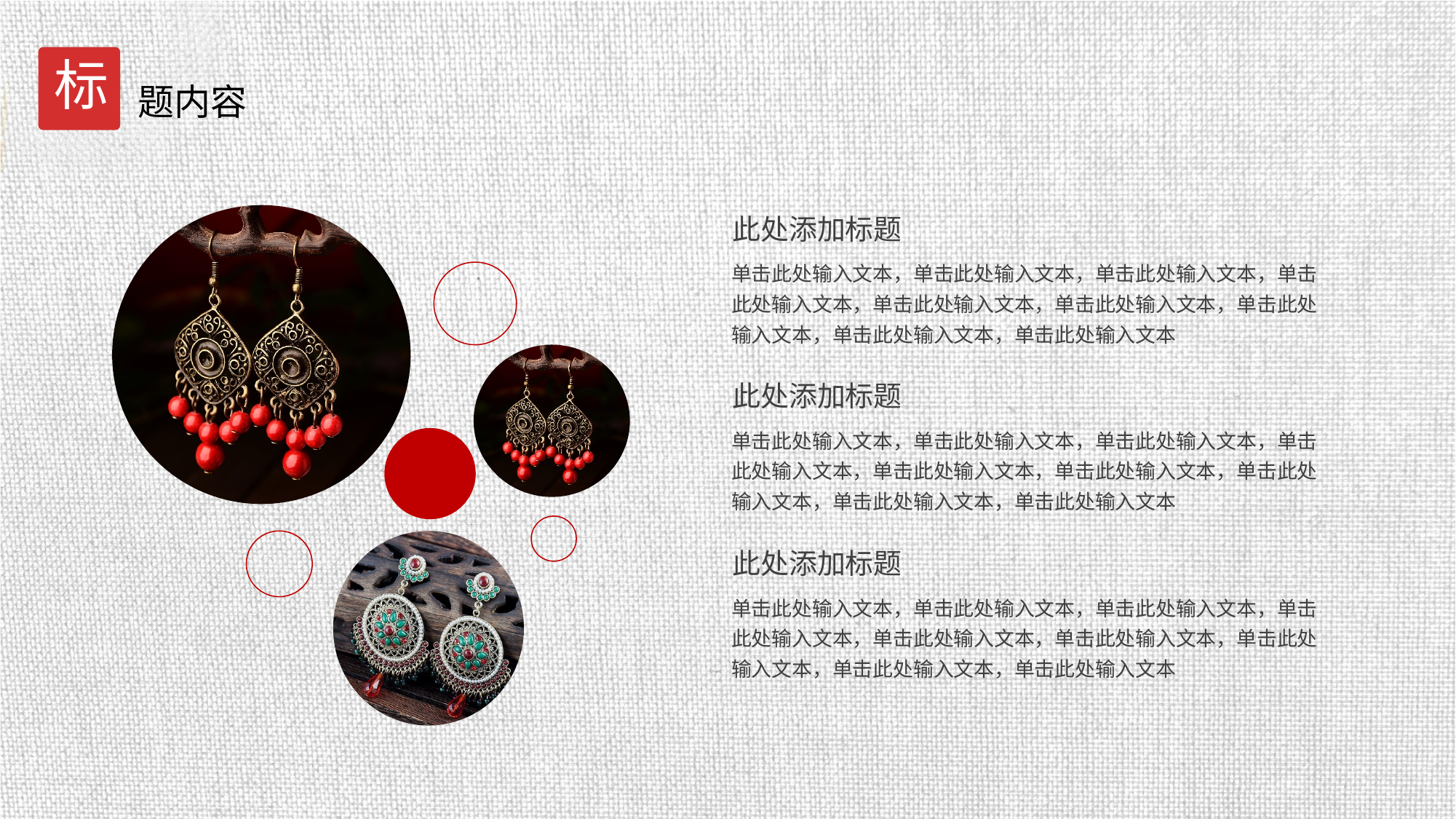

标

题内容

此处添加标题
单击此处输入文本，单击此处输入文本，单击此处输入文本，单击此处输入文本，单击此处输入文本，单击此处输入文本，单击此处输入文本，单击此处输入文本，单击此处输入文本

此处添加标题
单击此处输入文本，单击此处输入文本，单击此处输入文本，单击此处输入文本，单击此处输入文本，单击此处输入文本，单击此处输入文本，单击此处输入文本，单击此处输入文本

此处添加标题
单击此处输入文本，单击此处输入文本，单击此处输入文本，单击此处输入文本，单击此处输入文本，单击此处输入文本，单击此处输入文本，单击此处输入文本，单击此处输入文本